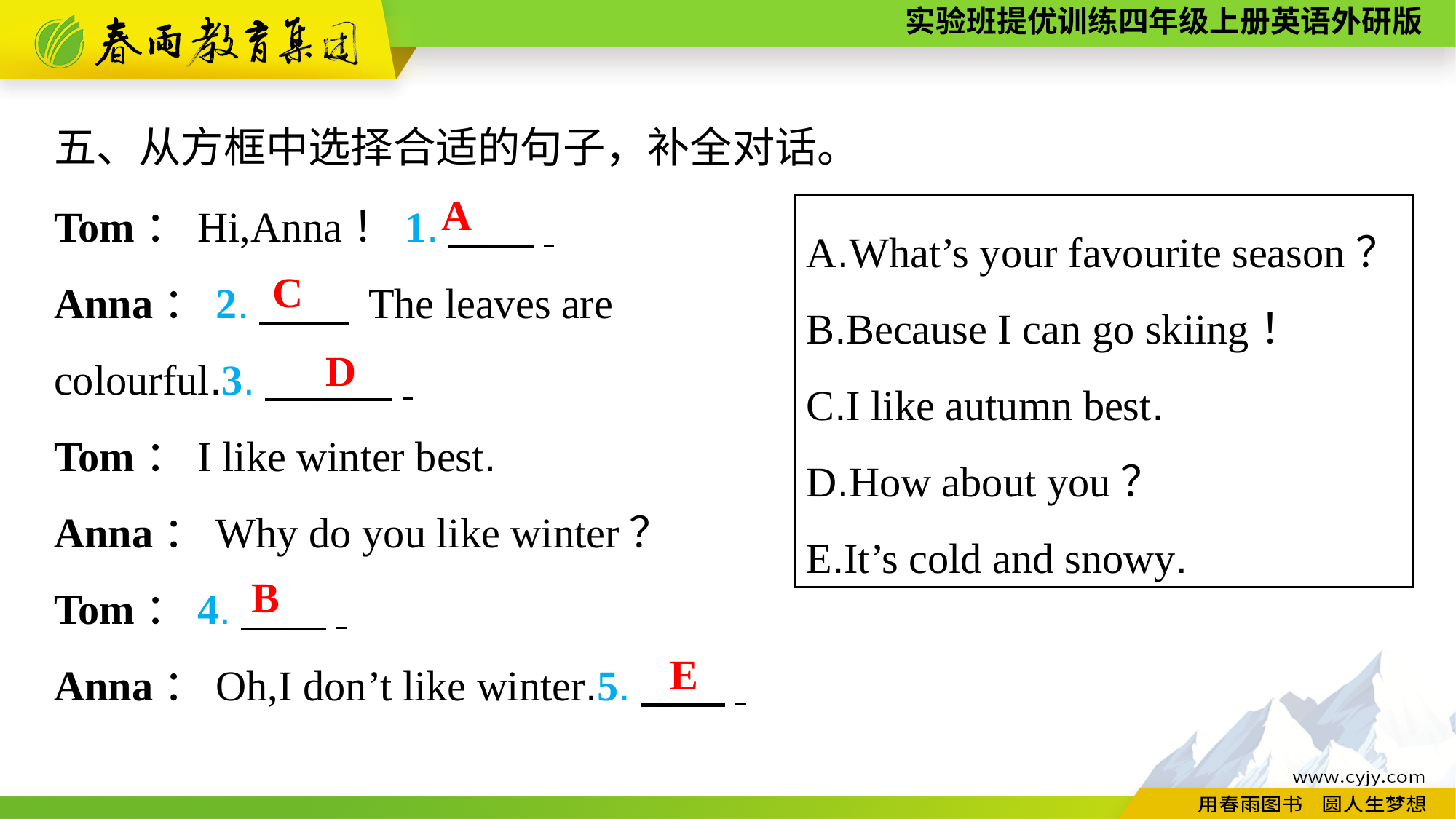

五、从方框中选择合适的句子，补全对话。
Tom：Hi,Anna！1.　　.
Anna：2.　      The leaves are
colourful.3.　　　.
Tom：I like winter best.
Anna：Why do you like winter？
Tom：4.　　.
Anna：Oh,I don’t like winter.5.　　.
A
A.What’s your favourite season？
B.Because I can go skiing！
C.I like autumn best.
D.How about you？
E.It’s cold and snowy.
C
D
B
E